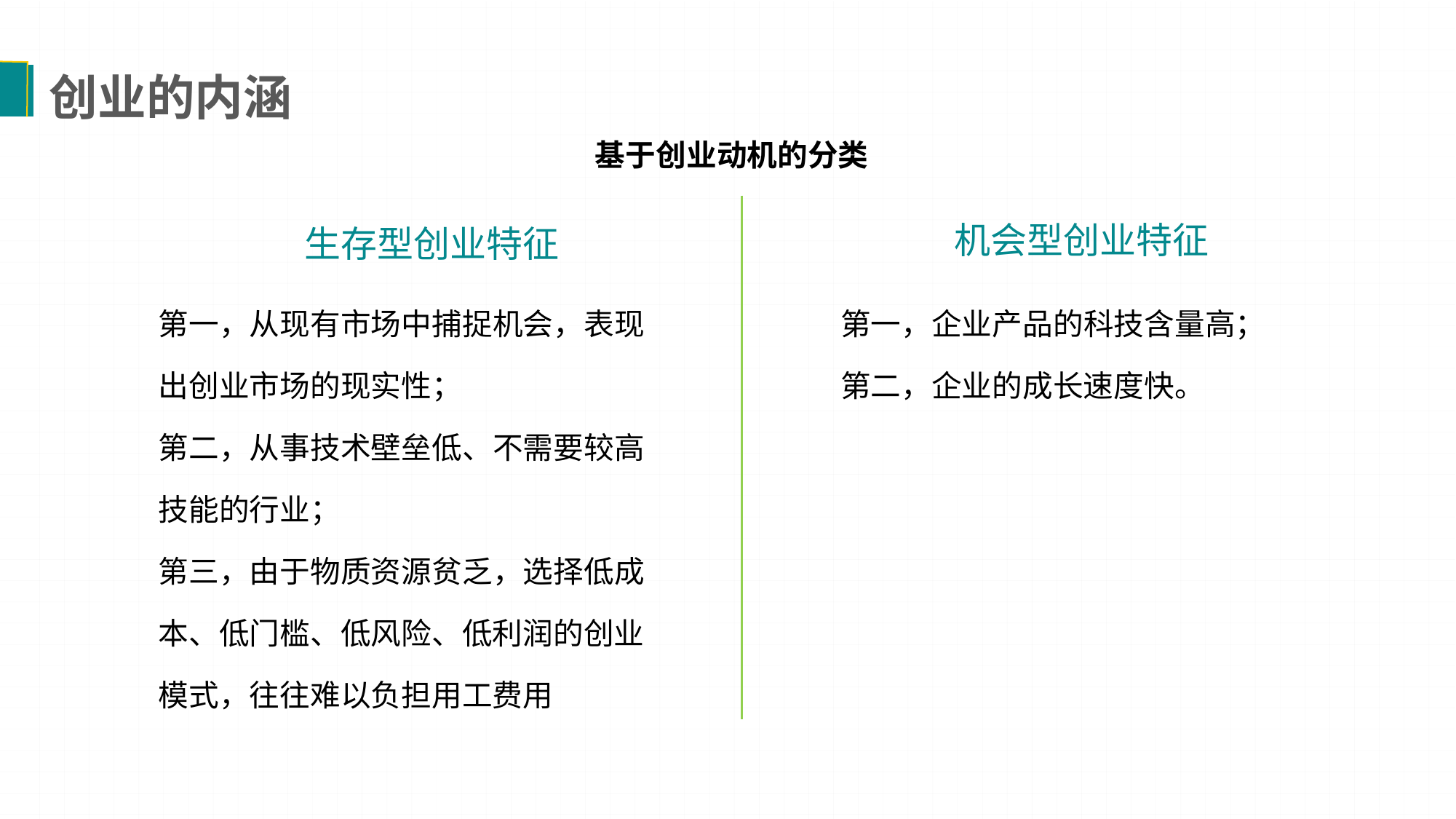

创业的内涵

基于创业动机的分类
机会型创业特征
生存型创业特征
第一，从现有市场中捕捉机会，表现出创业市场的现实性；
第二，从事技术壁垒低、不需要较高技能的行业；
第三，由于物质资源贫乏，选择低成本、低门槛、低风险、低利润的创业模式，往往难以负担用工费用
第一，企业产品的科技含量高；
第二，企业的成长速度快。